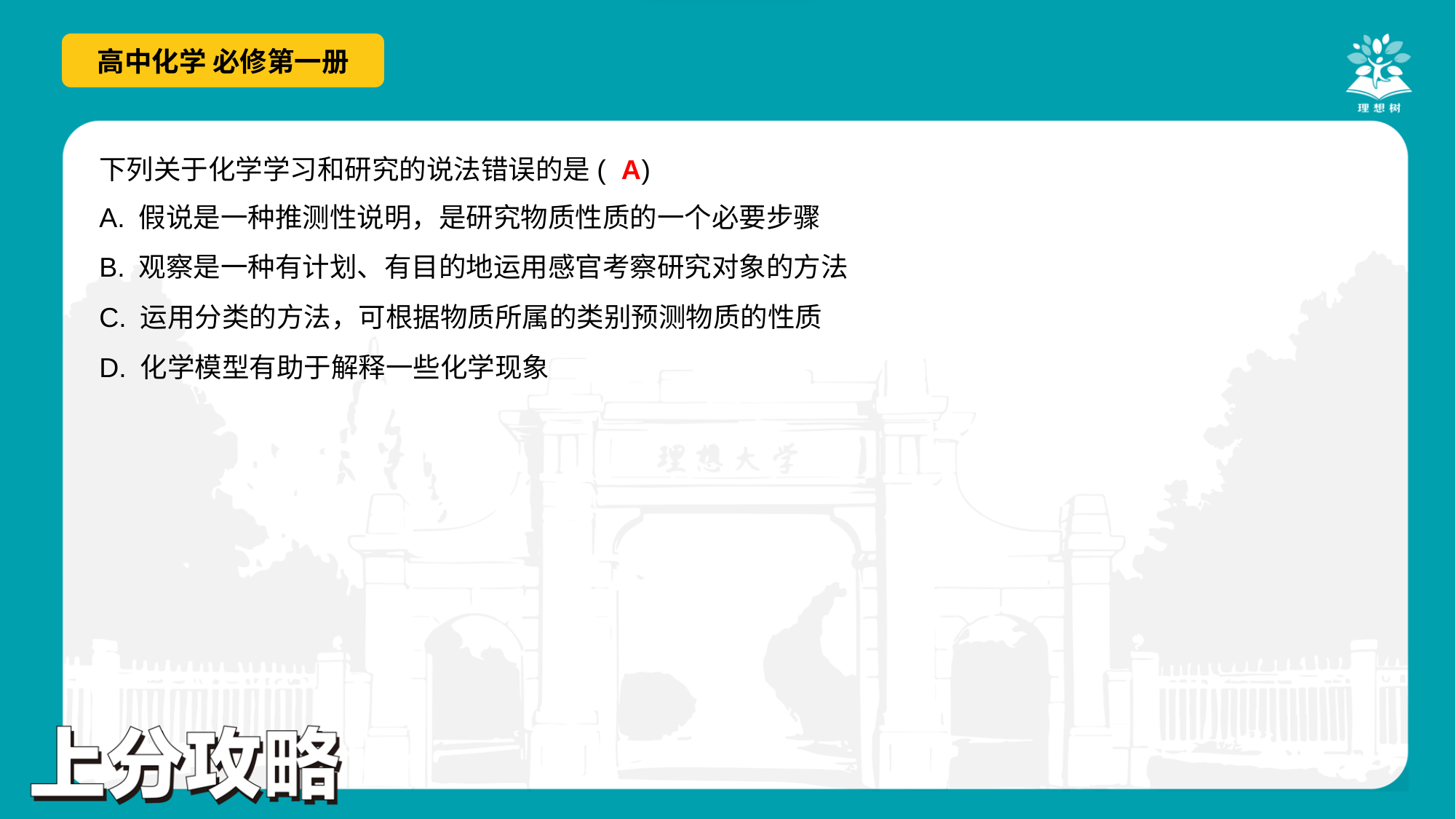

A
下列关于化学学习和研究的说法错误的是(     )
A. 假说是一种推测性说明，是研究物质性质的一个必要步骤
B. 观察是一种有计划、有目的地运用感官考察研究对象的方法
C. 运用分类的方法，可根据物质所属的类别预测物质的性质
D. 化学模型有助于解释一些化学现象